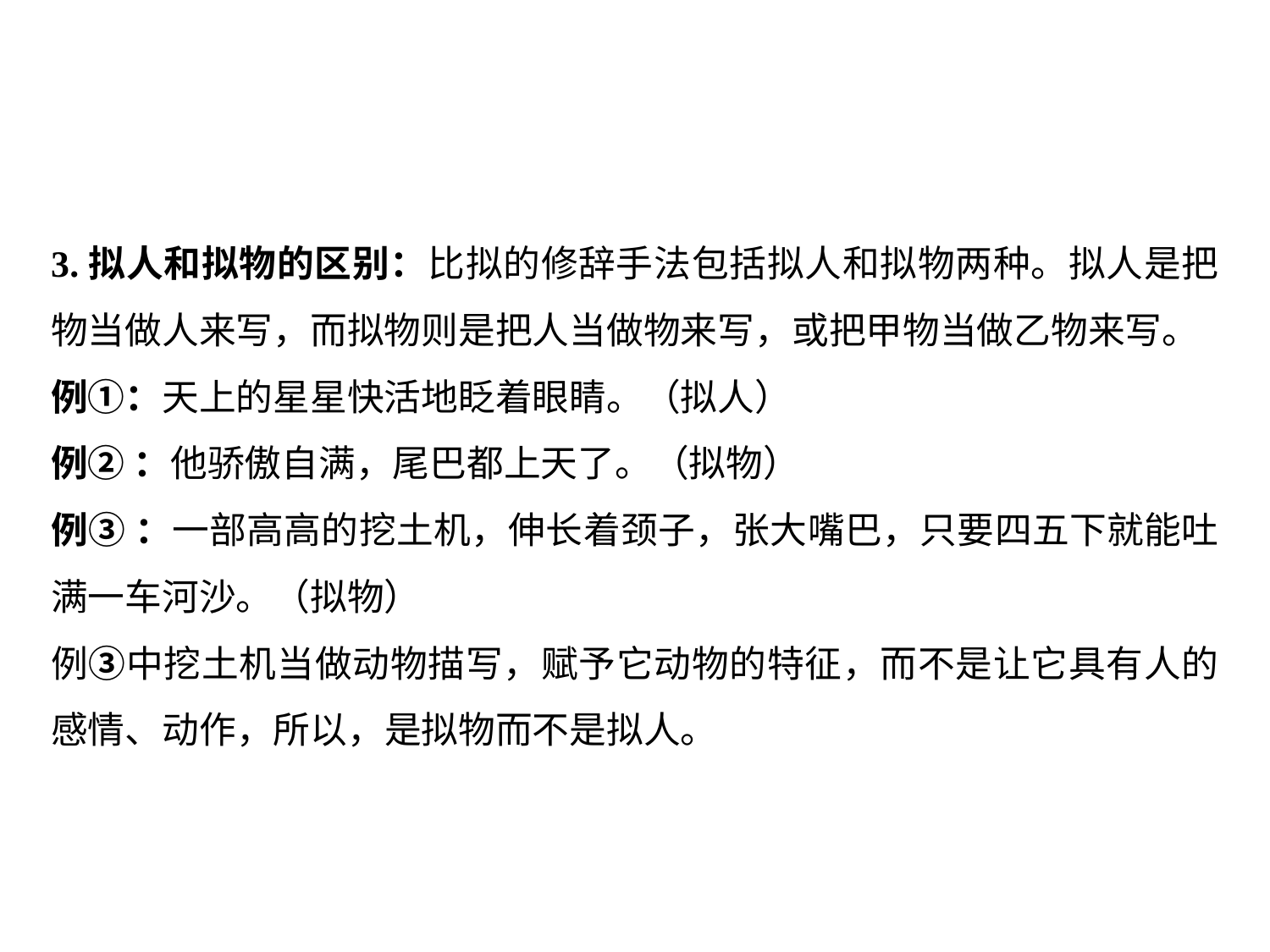

3.拟人和拟物的区别：比拟的修辞手法包括拟人和拟物两种。拟人是把物当做人来写，而拟物则是把人当做物来写，或把甲物当做乙物来写。
例①：天上的星星快活地眨着眼睛。（拟人）
例② ：他骄傲自满，尾巴都上天了。（拟物）
例③ ：一部高高的挖土机，伸长着颈子，张大嘴巴，只要四五下就能吐满一车河沙。（拟物）
例③中挖土机当做动物描写，赋予它动物的特征，而不是让它具有人的感情、动作，所以，是拟物而不是拟人。